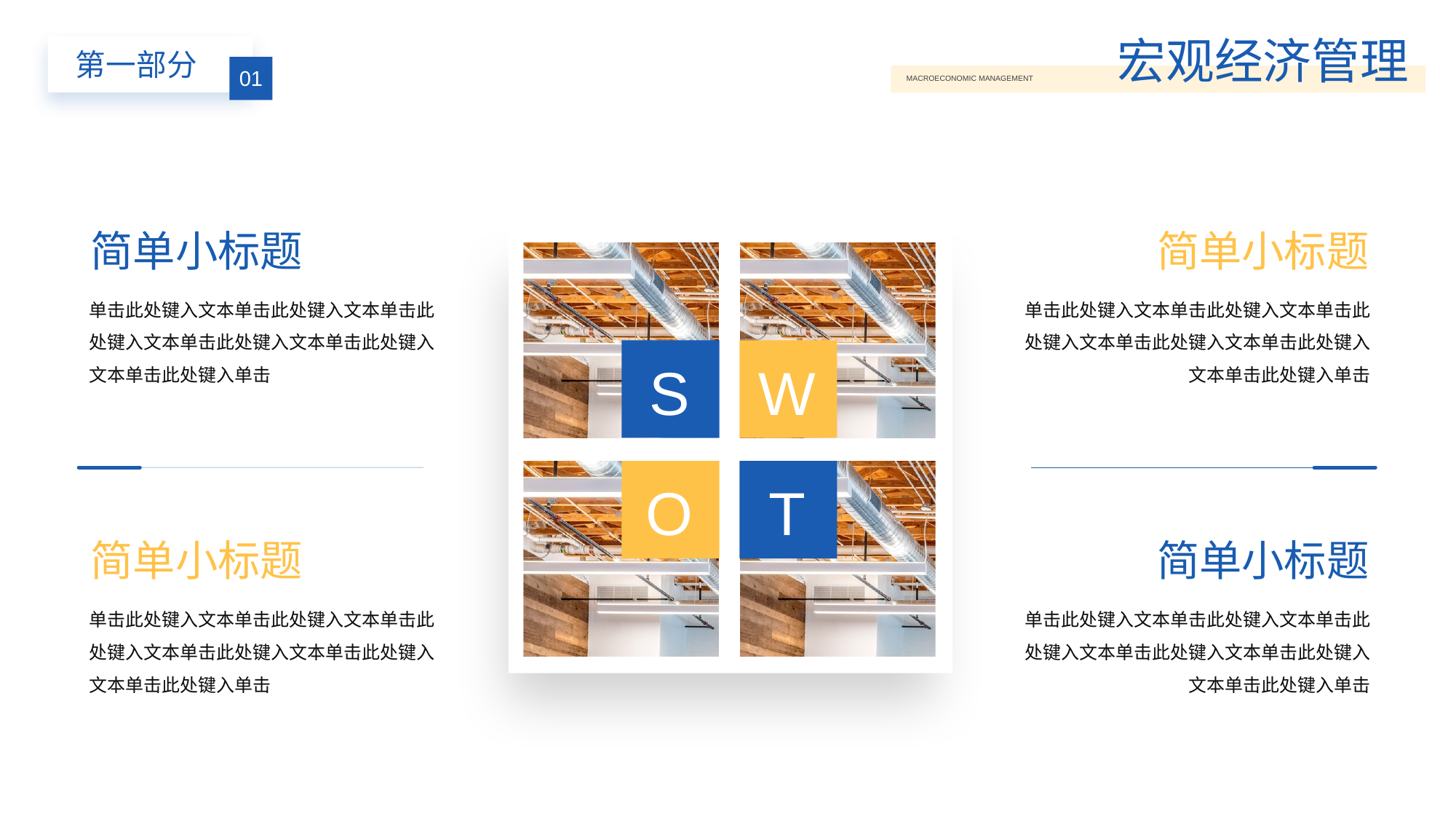

BY YUSHEN
宏观经济管理

MACROECONOMIC MANAGEMENT

第一部分

01
简单小标题
单击此处键入文本单击此处键入文本单击此处键入文本单击此处键入文本单击此处键入文本单击此处键入单击
简单小标题
单击此处键入文本单击此处键入文本单击此处键入文本单击此处键入文本单击此处键入文本单击此处键入单击
简单小标题
单击此处键入文本单击此处键入文本单击此处键入文本单击此处键入文本单击此处键入文本单击此处键入单击
简单小标题
单击此处键入文本单击此处键入文本单击此处键入文本单击此处键入文本单击此处键入文本单击此处键入单击

S
W

O
T